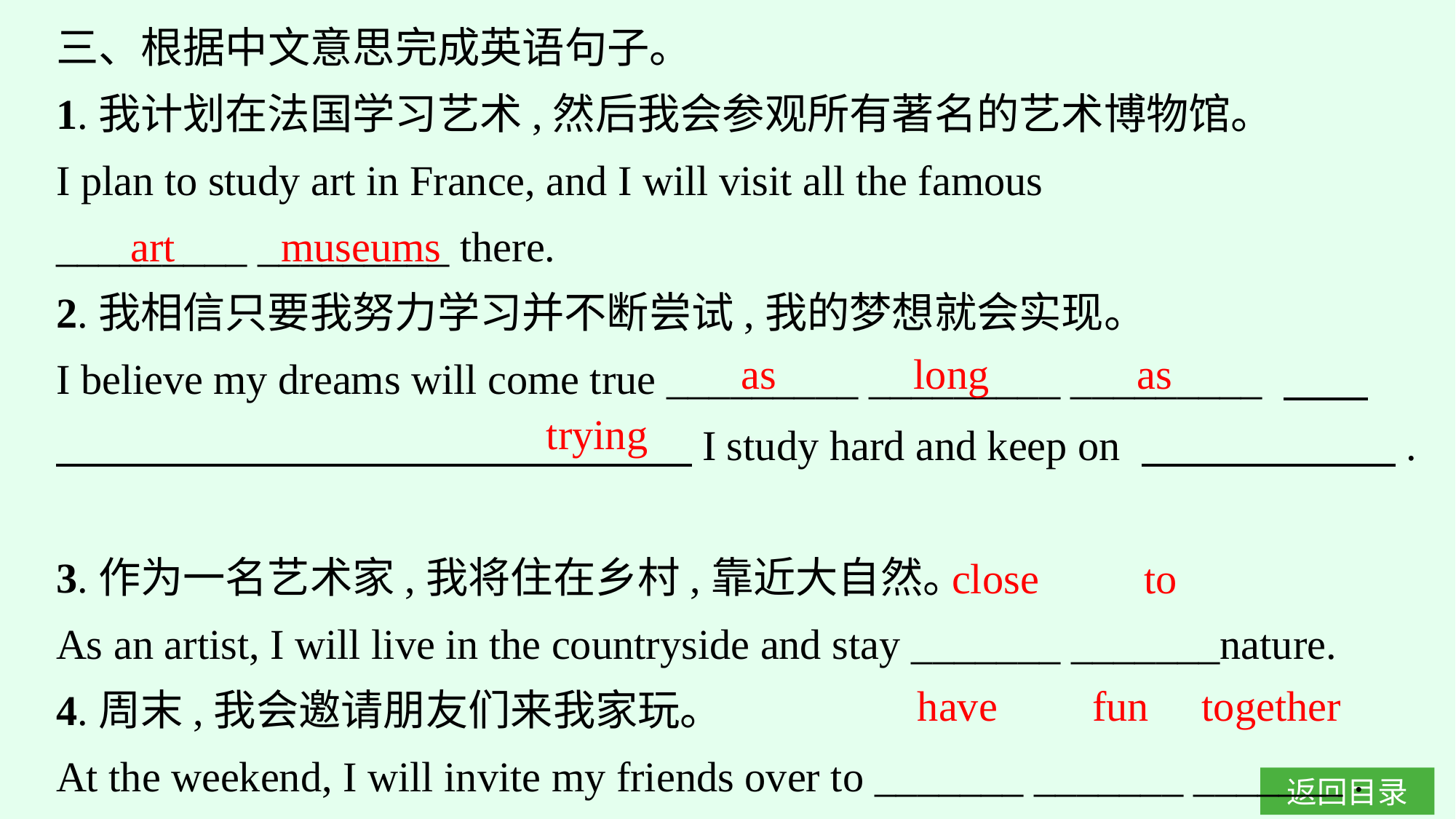

三、根据中文意思完成英语句子。
1.我计划在法国学习艺术,然后我会参观所有著名的艺术博物馆。
I plan to study art in France, and I will visit all the famous
_________ _________ there.
2.我相信只要我努力学习并不断尝试,我的梦想就会实现。
I believe my dreams will come true _________ _________ _________ 　　　　　　　　　　　　　　　　　I study hard and keep on 　　　　　　.
3.作为一名艺术家,我将住在乡村,靠近大自然。
As an artist, I will live in the countryside and stay _______ _______nature.
4.周末,我会邀请朋友们来我家玩。
At the weekend, I will invite my friends over to _______ _______ _______ .
art          museums
as             long              as
trying
close          to
have         fun     together